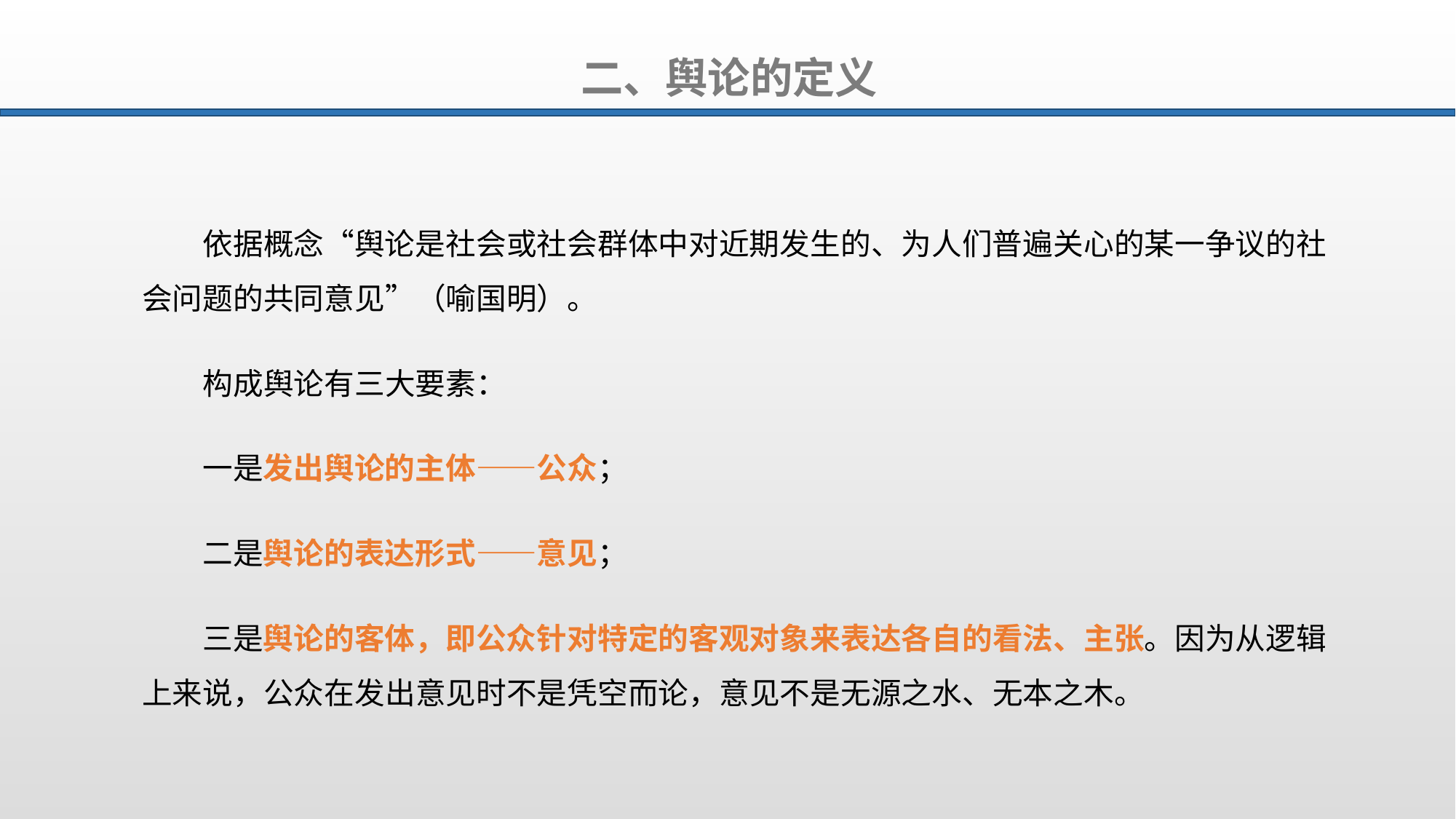

二、舆论的定义

依据概念“舆论是社会或社会群体中对近期发生的、为人们普遍关心的某一争议的社会问题的共同意见”（喻国明）。
构成舆论有三大要素：
一是发出舆论的主体——公众；
二是舆论的表达形式——意见；
三是舆论的客体，即公众针对特定的客观对象来表达各自的看法、主张。因为从逻辑上来说，公众在发出意见时不是凭空而论，意见不是无源之水、无本之木。